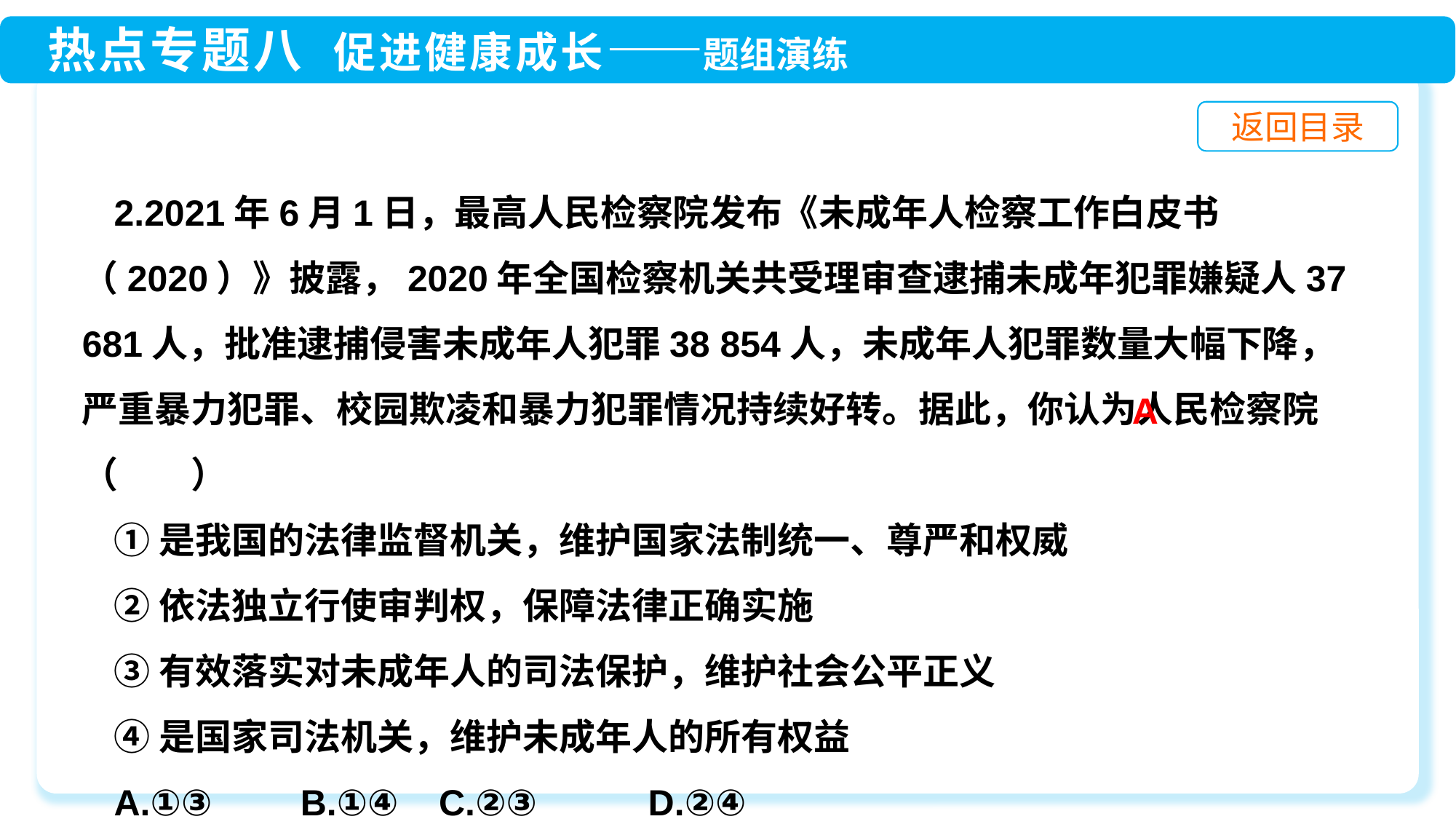

2.2021年6月1日，最高人民检察院发布《未成年人检察工作白皮书（2020）》披露，2020年全国检察机关共受理审查逮捕未成年犯罪嫌疑人37 681人，批准逮捕侵害未成年人犯罪38 854人，未成年人犯罪数量大幅下降，严重暴力犯罪、校园欺凌和暴力犯罪情况持续好转。据此，你认为人民检察院（　　）
①是我国的法律监督机关，维护国家法制统一、尊严和权威
②依法独立行使审判权，保障法律正确实施
③有效落实对未成年人的司法保护，维护社会公平正义
④是国家司法机关，维护未成年人的所有权益
A.①③	B.①④    C.②③	  D.②④
A